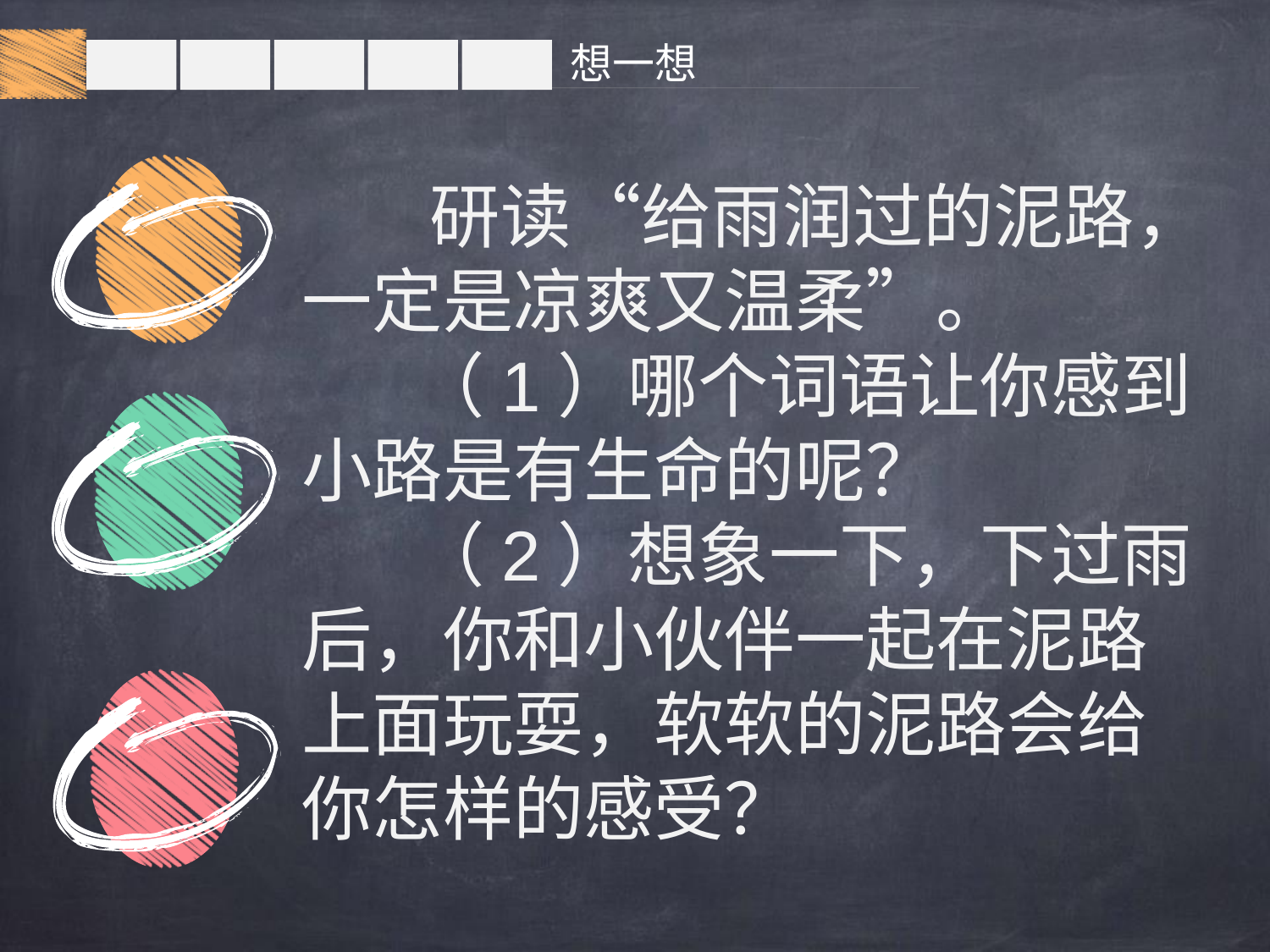

想一想

       研读“给雨润过的泥路，一定是凉爽又温柔”。
      （1）哪个词语让你感到小路是有生命的呢？
      （2）想象一下，下过雨后，你和小伙伴一起在泥路上面玩耍，软软的泥路会给你怎样的感受？